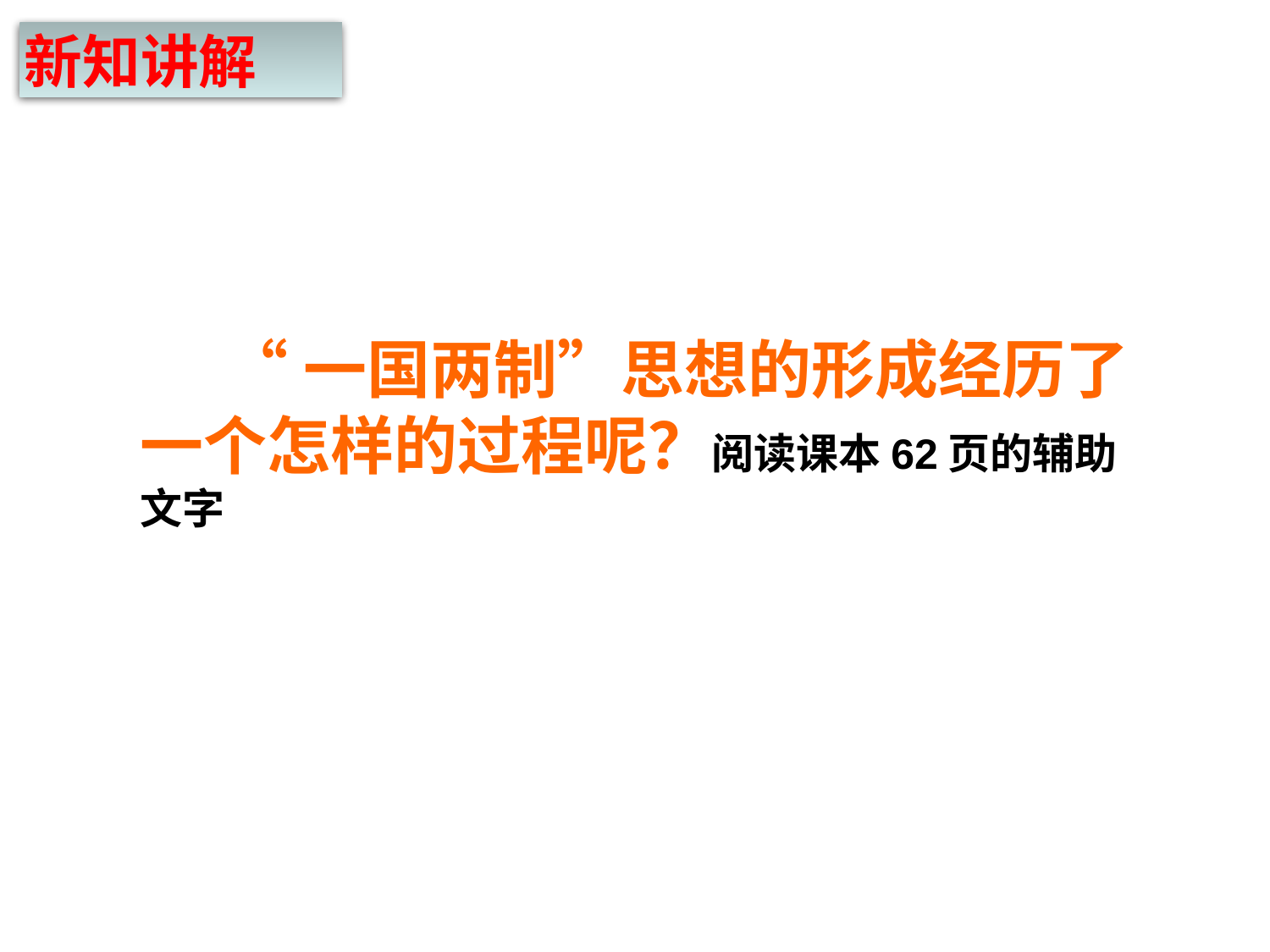

新知讲解
      “一国两制”思想的形成经历了一个怎样的过程呢？阅读课本62页的辅助文字